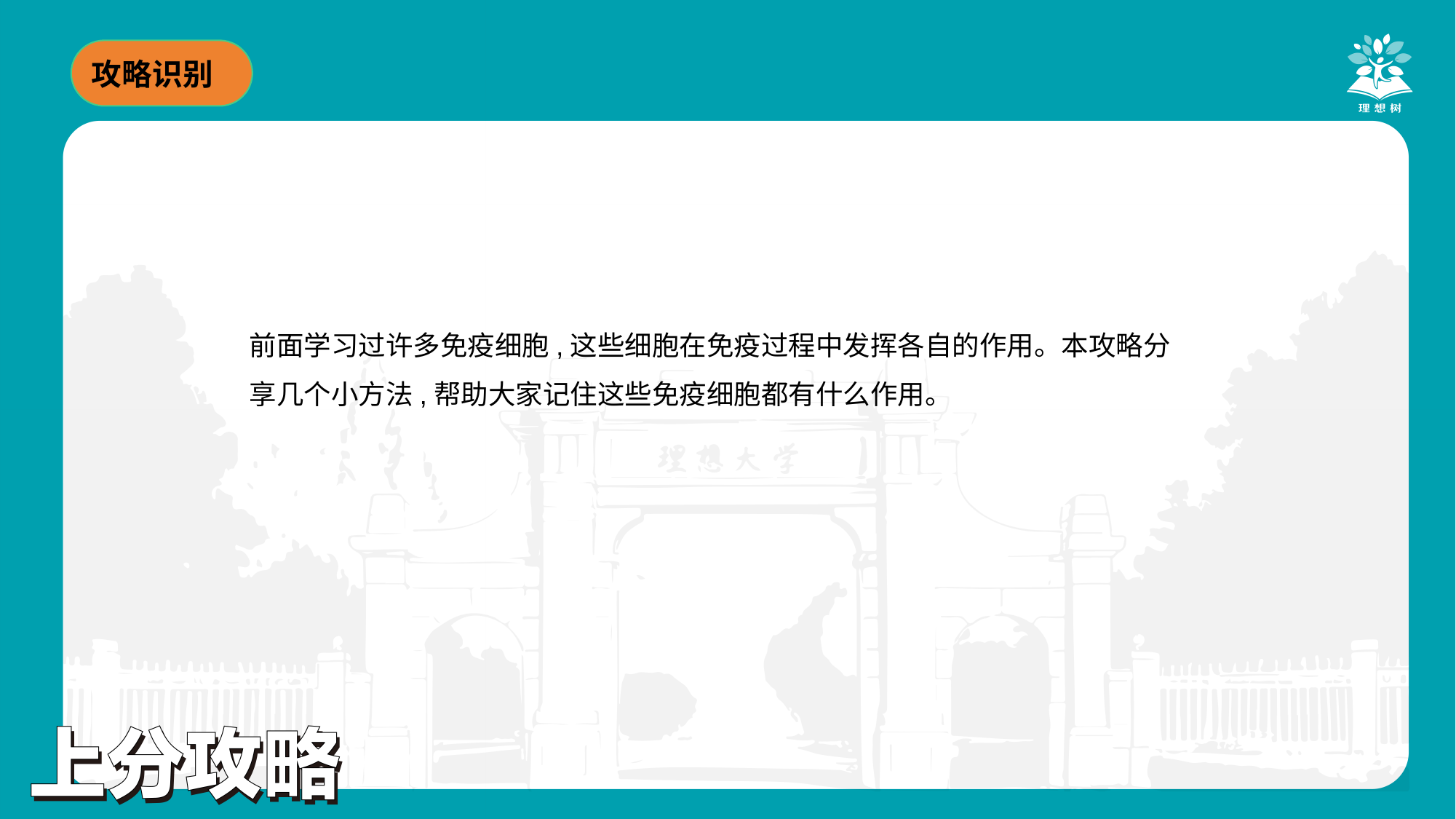

攻略识别
前面学习过许多免疫细胞,这些细胞在免疫过程中发挥各自的作用。本攻略分享几个小方法,帮助大家记住这些免疫细胞都有什么作用。